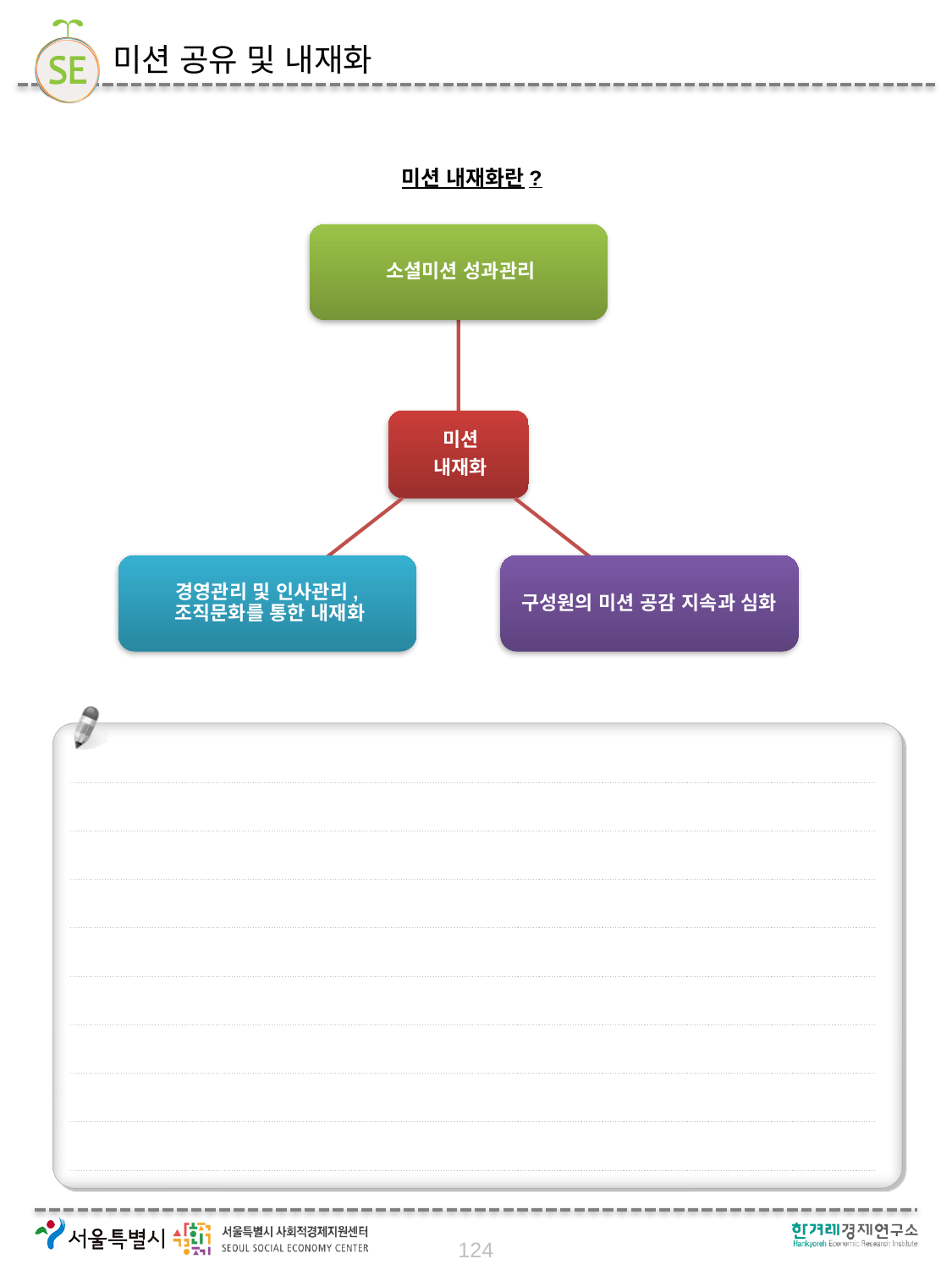

# 미션 공유 및 내재화
미션 내재화란?
미션
내재화
소셜미션 성과관리
구성원의 미션 공감 지속과 심화
경영관리 및 인사관리,
조직문화를 통한 내재화
124